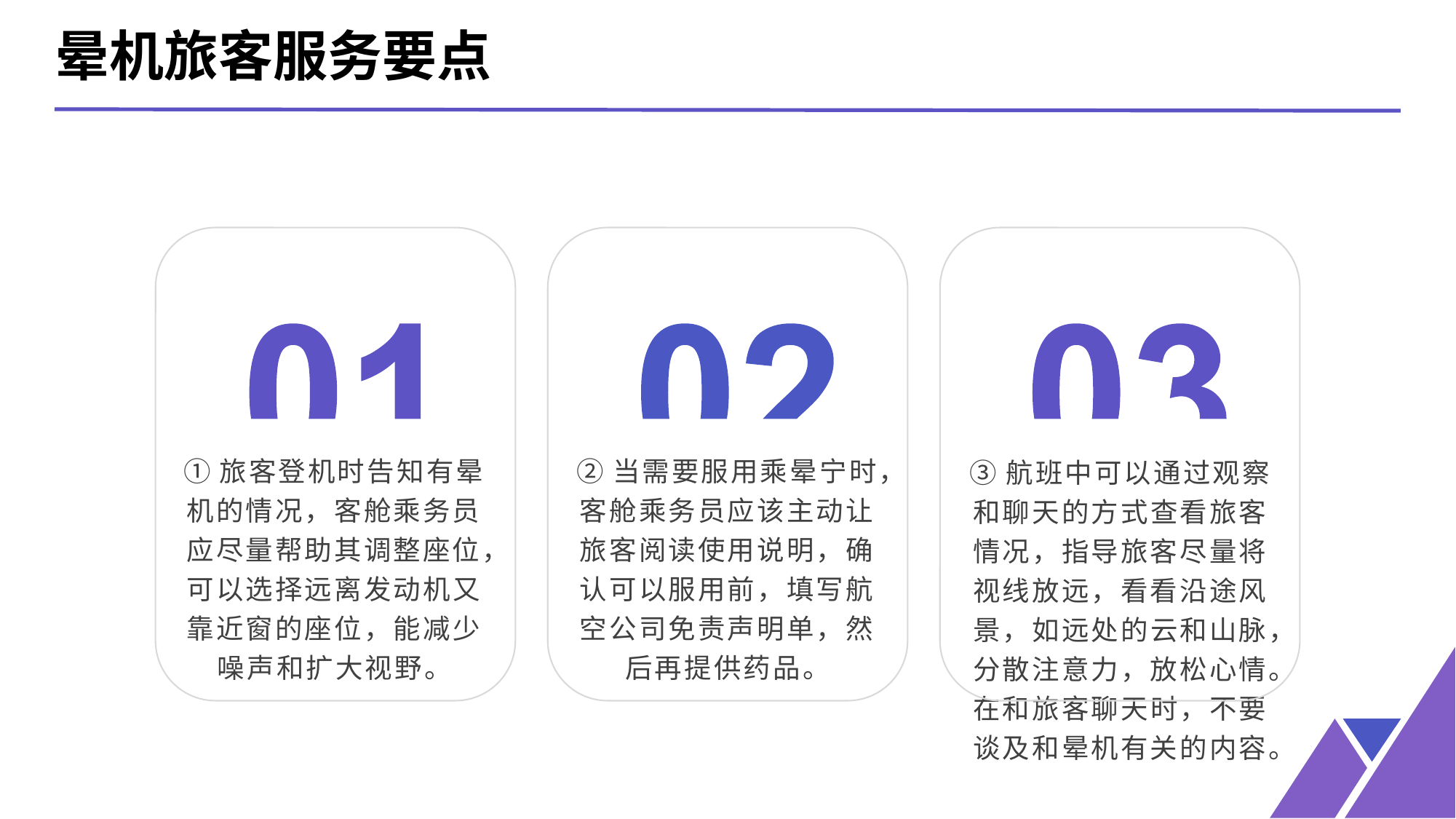

晕机旅客服务要点

①旅客登机时告知有晕机的情况，客舱乘务员应尽量帮助其调整座位，可以选择远离发动机又靠近窗的座位，能减少噪声和扩大视野。
②当需要服用乘晕宁时，客舱乘务员应该主动让旅客阅读使用说明，确认可以服用前，填写航空公司免责声明单，然后再提供药品。
③航班中可以通过观察和聊天的方式查看旅客情况，指导旅客尽量将视线放远，看看沿途风景，如远处的云和山脉，分散注意力，放松心情。在和旅客聊天时，不要谈及和晕机有关的内容。